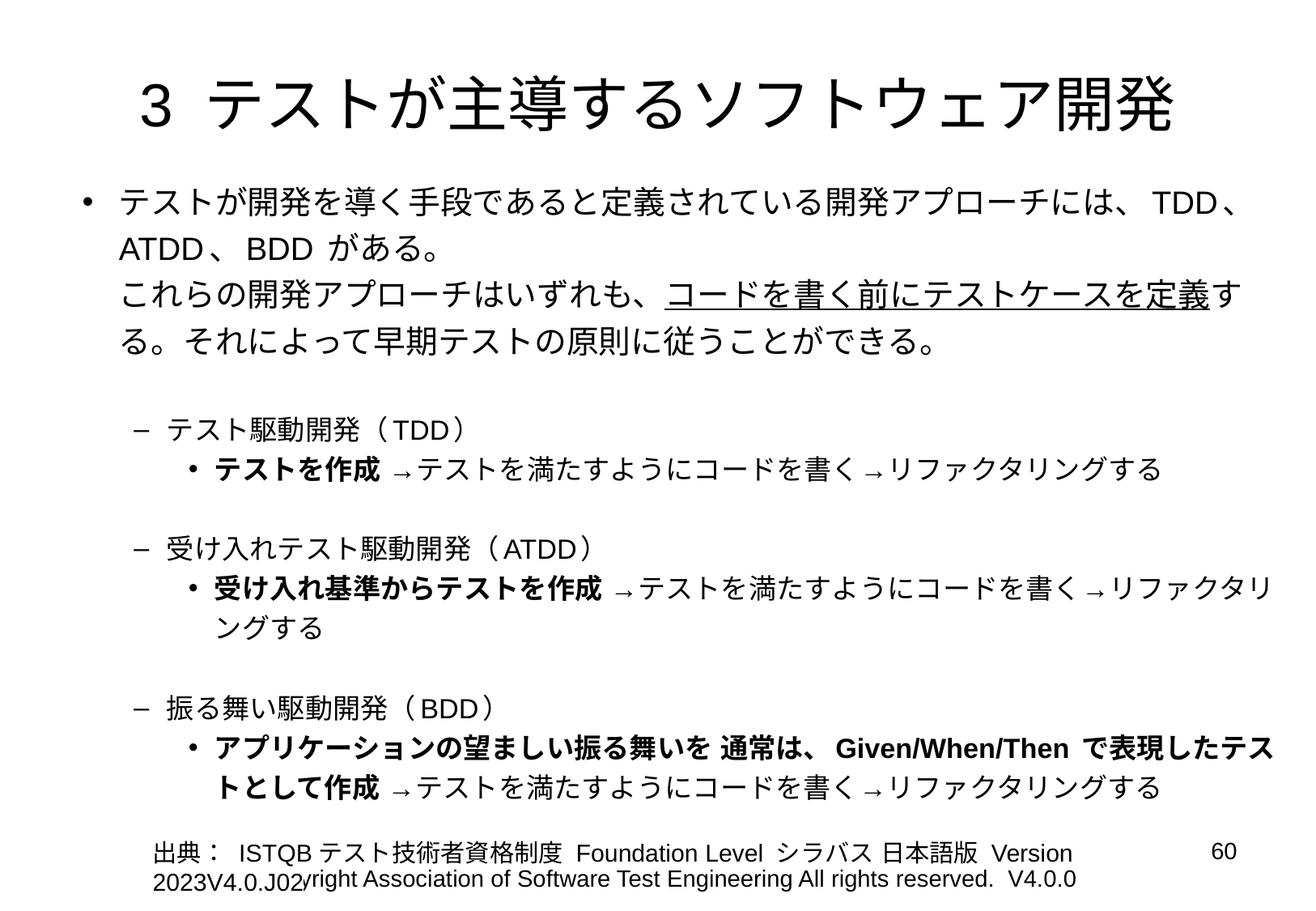

# 3 テストが主導するソフトウェア開発
テストが開発を導く手段であると定義されている開発アプローチには、TDD、ATDD、BDD がある。
これらの開発アプローチはいずれも、コードを書く前にテストケースを定義する。それによって早期テストの原則に従うことができる。

テスト駆動開発（TDD）
テストを作成 →テストを満たすようにコードを書く→リファクタリングする
受け入れテスト駆動開発（ATDD）
受け入れ基準からテストを作成 →テストを満たすようにコードを書く→リファクタリングする
振る舞い駆動開発（BDD）
アプリケーションの望ましい振る舞いを 通常は、Given/When/Then で表現したテストとして作成 →テストを満たすようにコードを書く→リファクタリングする
出典： ISTQBテスト技術者資格制度 Foundation Level シラバス 日本語版 Version 2023V4.0.J02
60
Copyright Association of Software Test Engineering All rights reserved.  V4.0.0